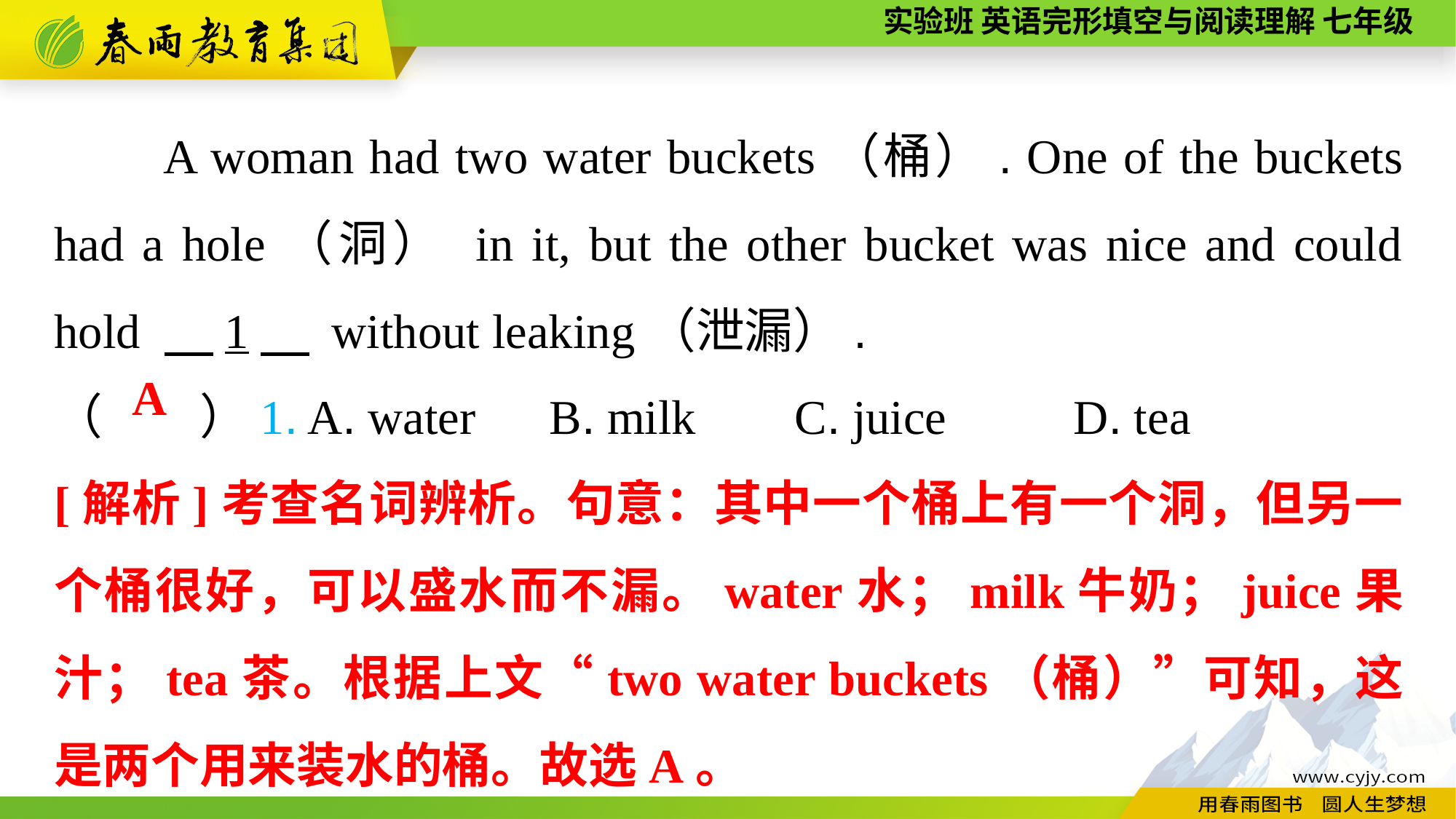

A woman had two water buckets（桶）. One of the buckets had a hole（洞） in it, but the other bucket was nice and could hold 　1　 without leaking（泄漏）.
（　　）1. A. water      B. milk	       C. juice	   D. tea
A
[解析]考查名词辨析。句意：其中一个桶上有一个洞，但另一个桶很好，可以盛水而不漏。water水；milk牛奶；juice果汁；tea茶。根据上文“two water buckets（桶）”可知，这是两个用来装水的桶。故选A。